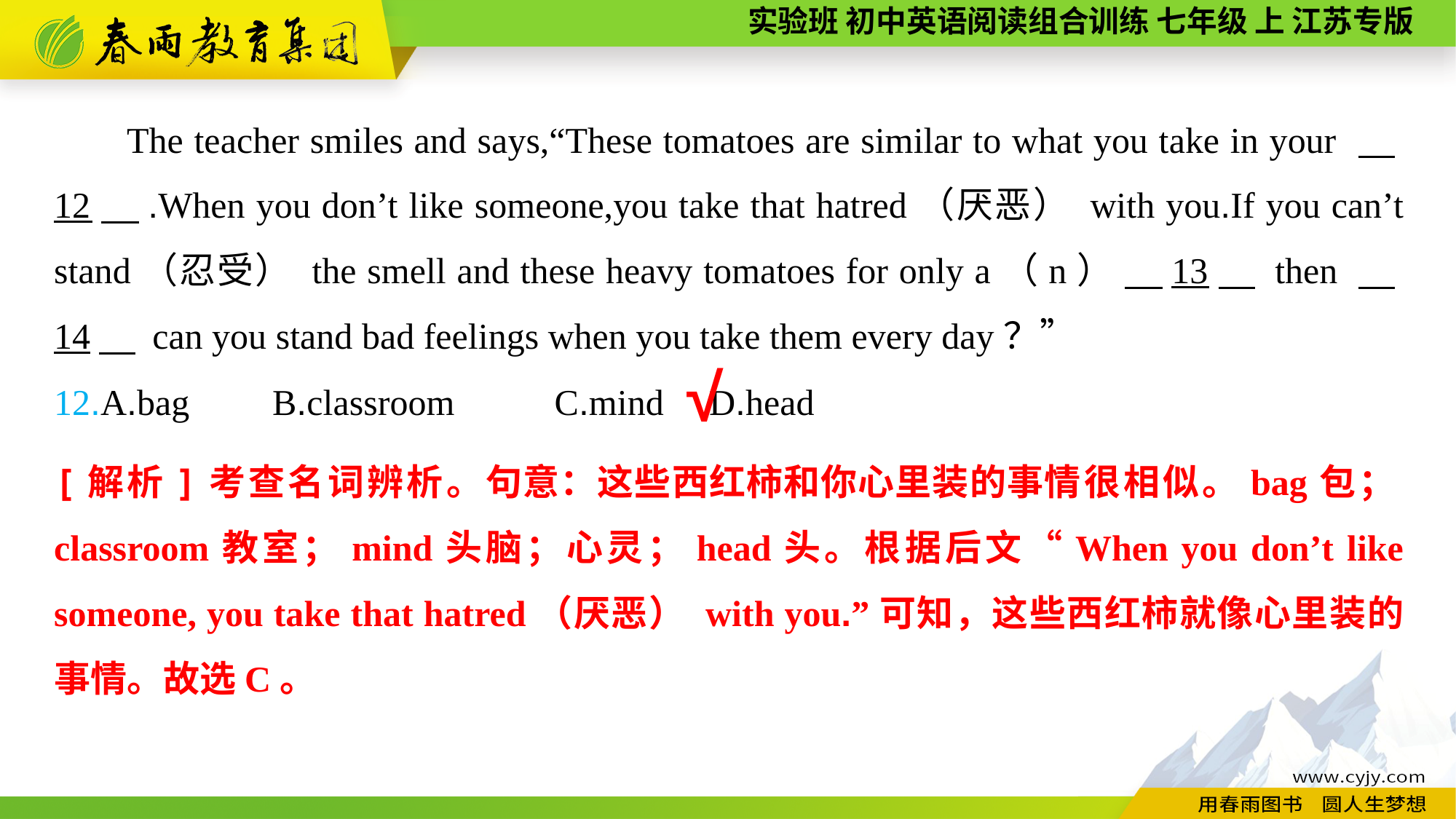

The teacher smiles and says,“These tomatoes are similar to what you take in your 　12　.When you don’t like someone,you take that hatred（厌恶） with you.If you can’t stand（忍受） the smell and these heavy tomatoes for only a（n） 　13　 then 　14　 can you stand bad feelings when you take them every day？”
12.A.bag	B.classroom	       C.mind	D.head
√
[解析]考查名词辨析。句意：这些西红柿和你心里装的事情很相似。bag包；classroom教室；mind头脑；心灵；head头。根据后文“When you don’t like someone, you take that hatred（厌恶） with you.”可知，这些西红柿就像心里装的事情。故选C。